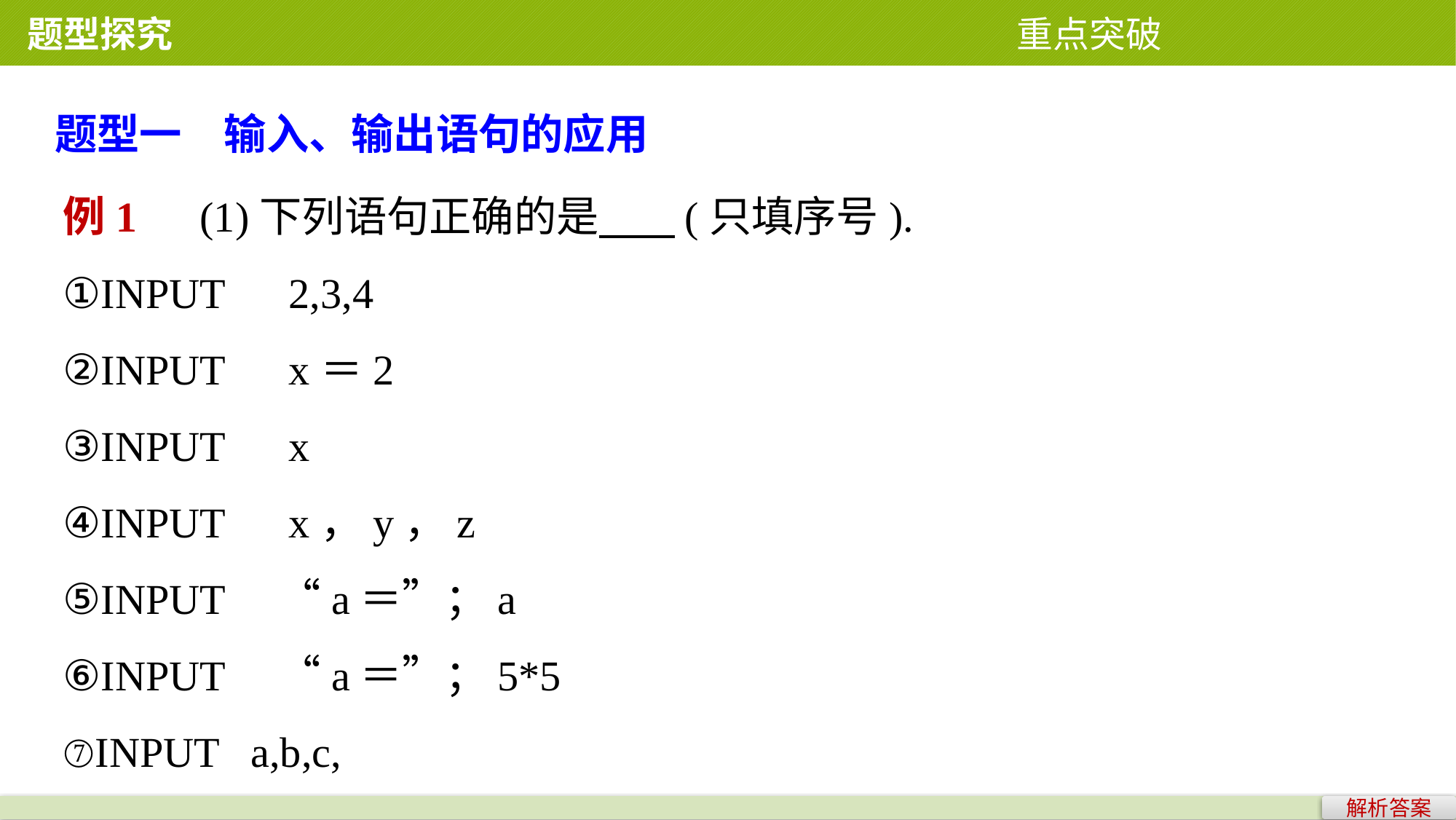

题型探究                                                                                                       重点突破
题型一　输入、输出语句的应用
例1　(1)下列语句正确的是        (只填序号).
①INPUT　2,3,4
②INPUT　x＝2
③INPUT　x
④INPUT　x，y，z
⑤INPUT　“a＝”；a
⑥INPUT　“a＝”；5*5
⑦INPUT   a,b,c,
解析答案